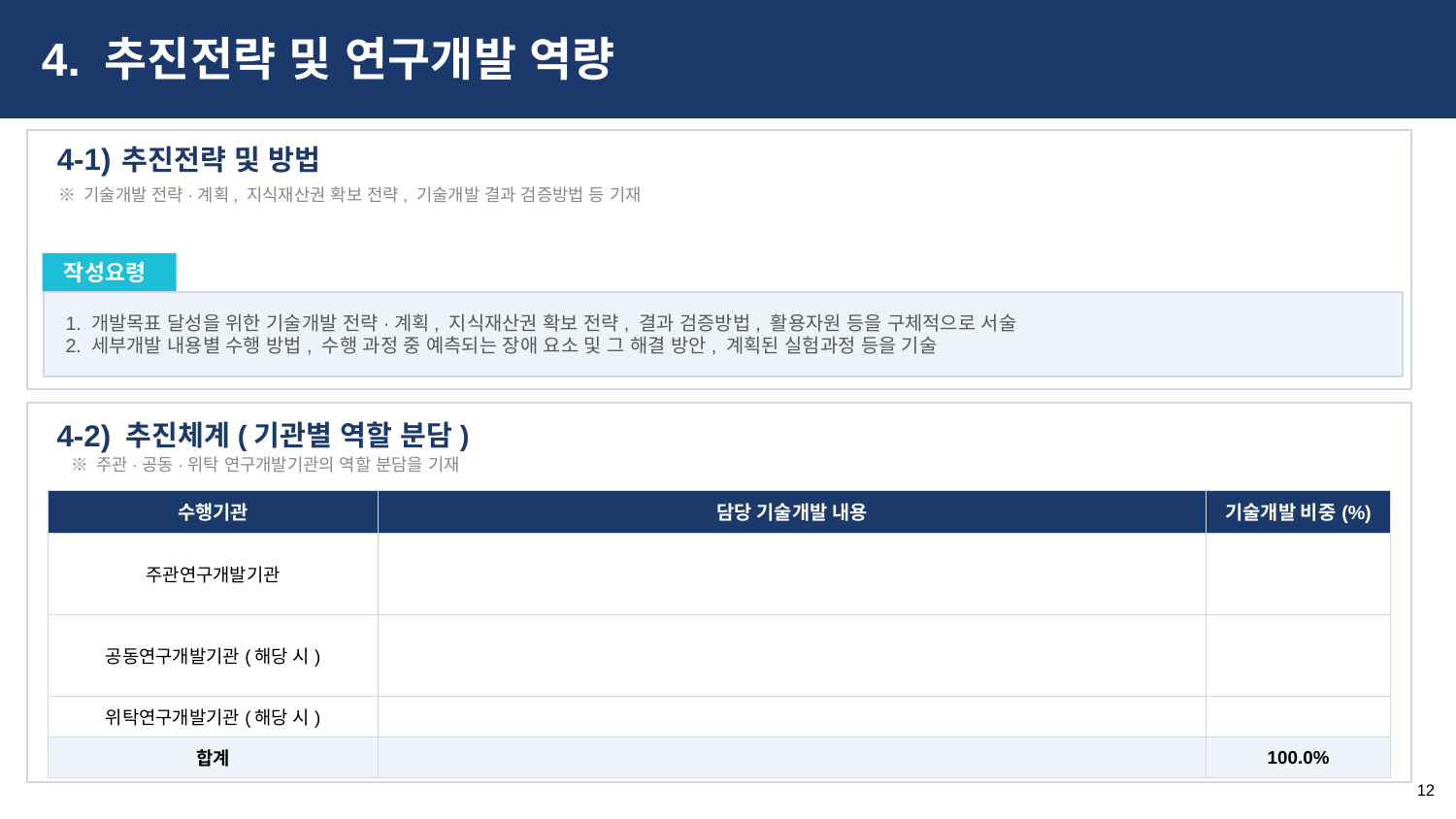

4. 추진전략 및 연구개발 역량
추진전략 및 방법
4-1)

※ 기술개발 전략·계획, 지식재산권 확보 전략, 기술개발 결과 검증방법 등 기재

작성요령

1. 개발목표 달성을 위한 기술개발 전략·계획, 지식재산권 확보 전략, 결과 검증방법, 활용자원 등을 구체적으로 서술
2. 세부개발 내용별 수행 방법, 수행 과정 중 예측되는 장애 요소 및 그 해결 방안, 계획된 실험과정 등을 기술

추진체계(기관별 역할 분담)
4-2)
※ 주관·공동·위탁 연구개발기관의 역할 분담을 기재
| 수행기관 | 담당 기술개발 내용 | 기술개발 비중(%) |
| --- | --- | --- |
| 주관연구개발기관 |  |  |
| 공동연구개발기관(해당 시) |  |  |
| 위탁연구개발기관(해당 시) |  |  |
| 합계 |  | 100.0% |
12